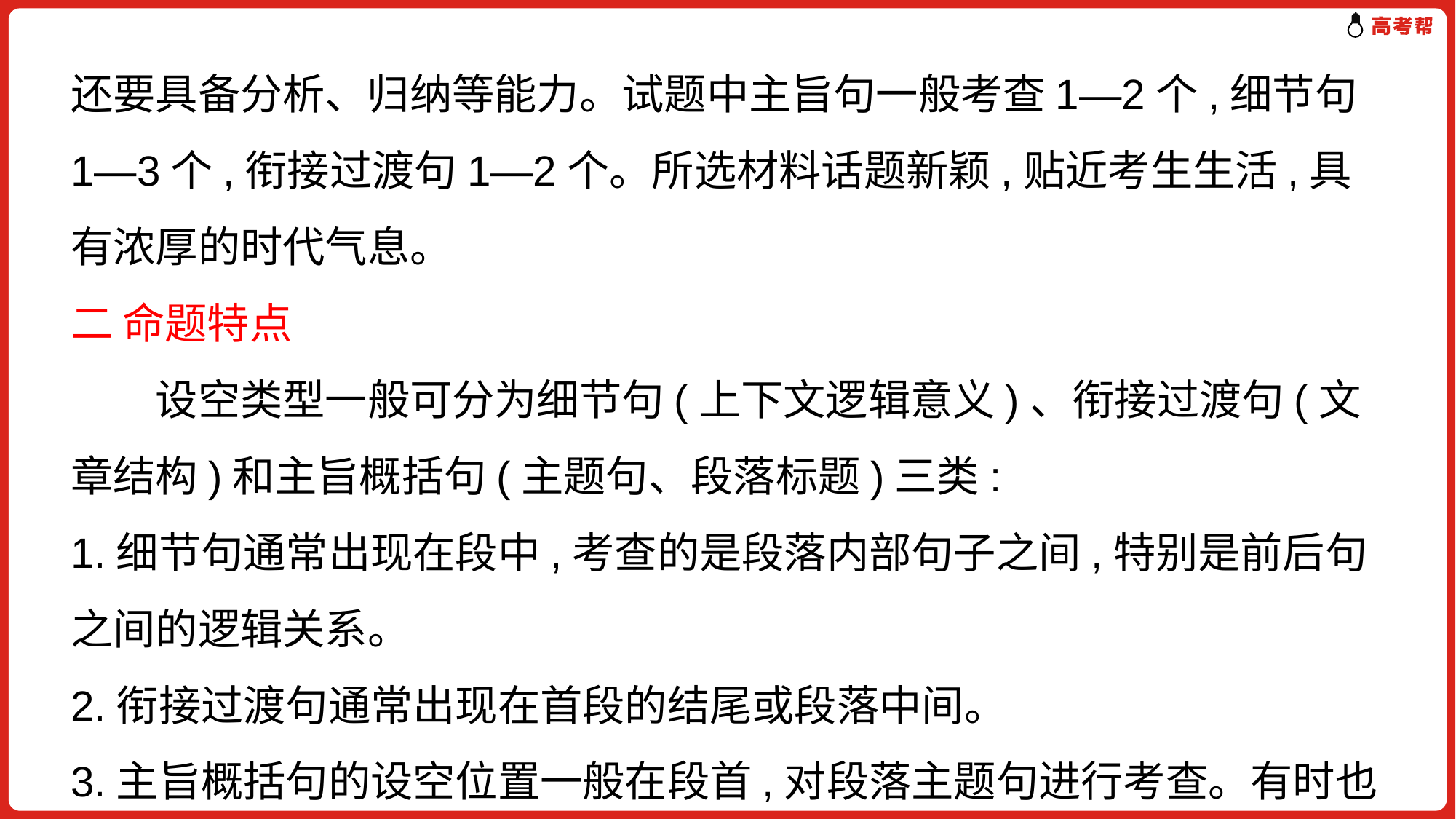

还要具备分析、归纳等能力。试题中主旨句一般考查1—2个,细节句1—3个,衔接过渡句1—2个。所选材料话题新颖,贴近考生生活,具有浓厚的时代气息。
二 命题特点
　　设空类型一般可分为细节句(上下文逻辑意义)、衔接过渡句(文章结构)和主旨概括句(主题句、段落标题)三类:
1.细节句通常出现在段中,考查的是段落内部句子之间,特别是前后句之间的逻辑关系。
2.衔接过渡句通常出现在首段的结尾或段落中间。
3.主旨概括句的设空位置一般在段首,对段落主题句进行考查。有时也